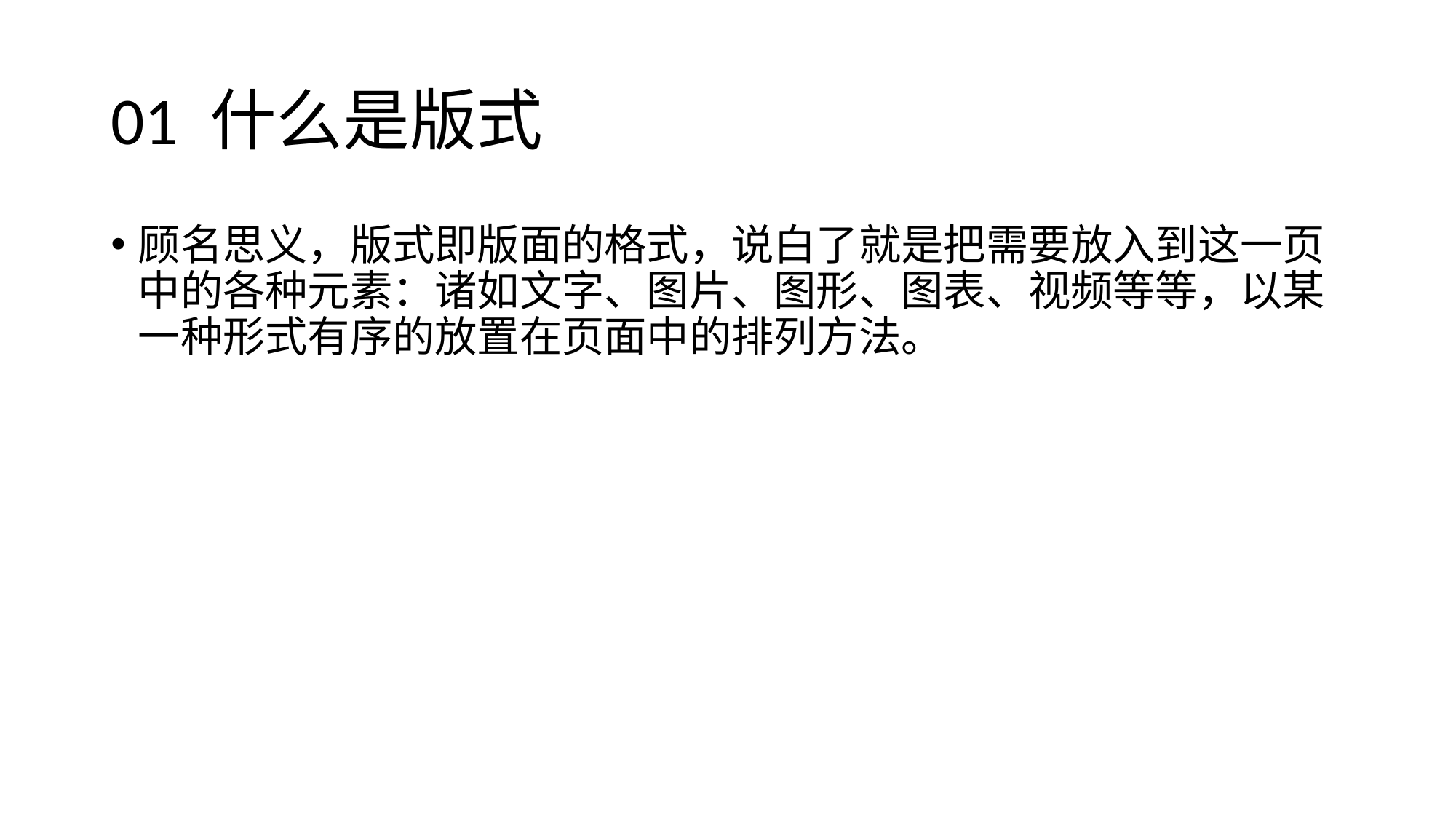

# 01 什么是版式
顾名思义，版式即版面的格式，说白了就是把需要放入到这一页中的各种元素：诸如文字、图片、图形、图表、视频等等，以某一种形式有序的放置在页面中的排列方法。